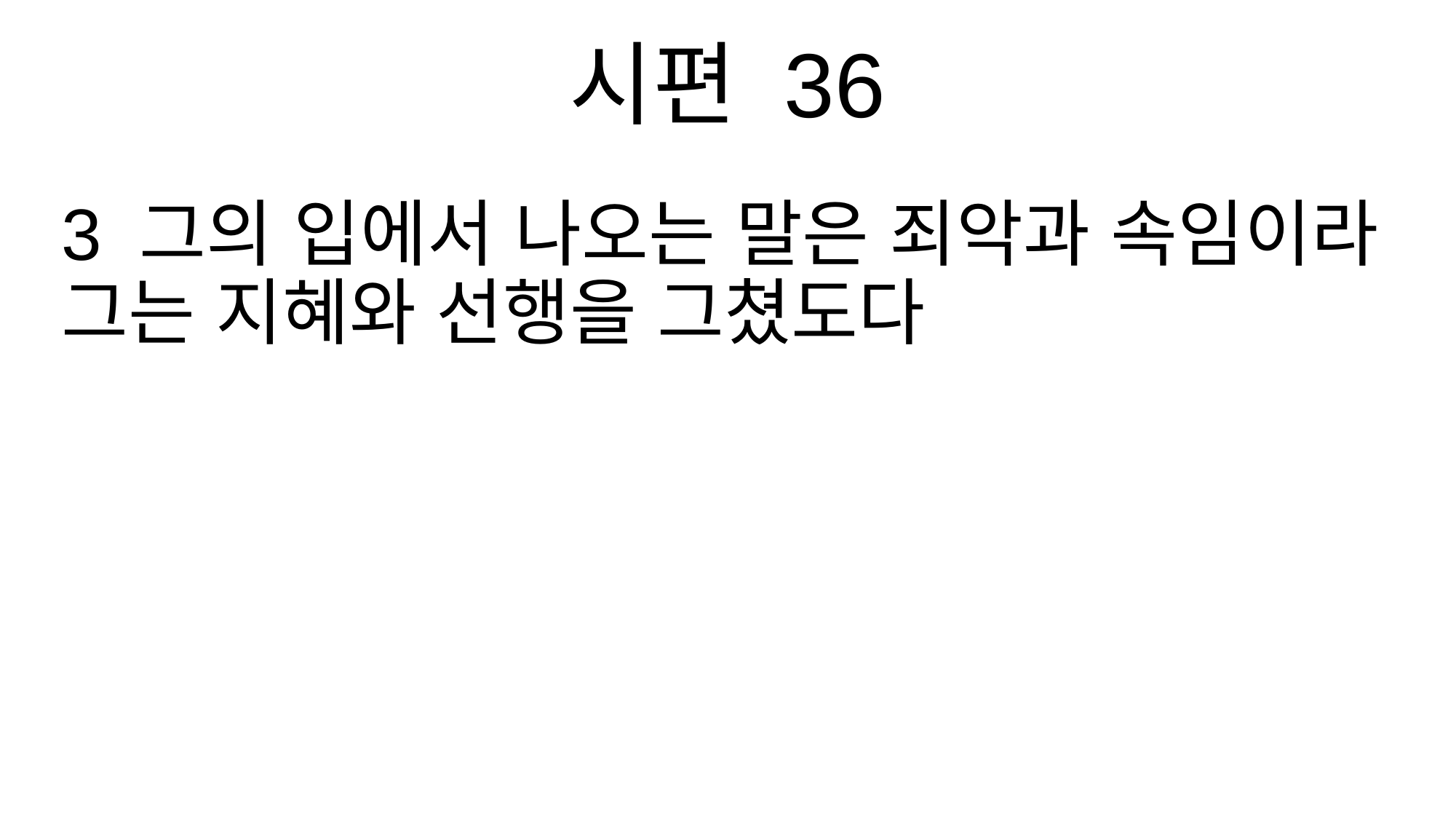

시편 36
3 그의 입에서 나오는 말은 죄악과 속임이라 그는 지혜와 선행을 그쳤도다